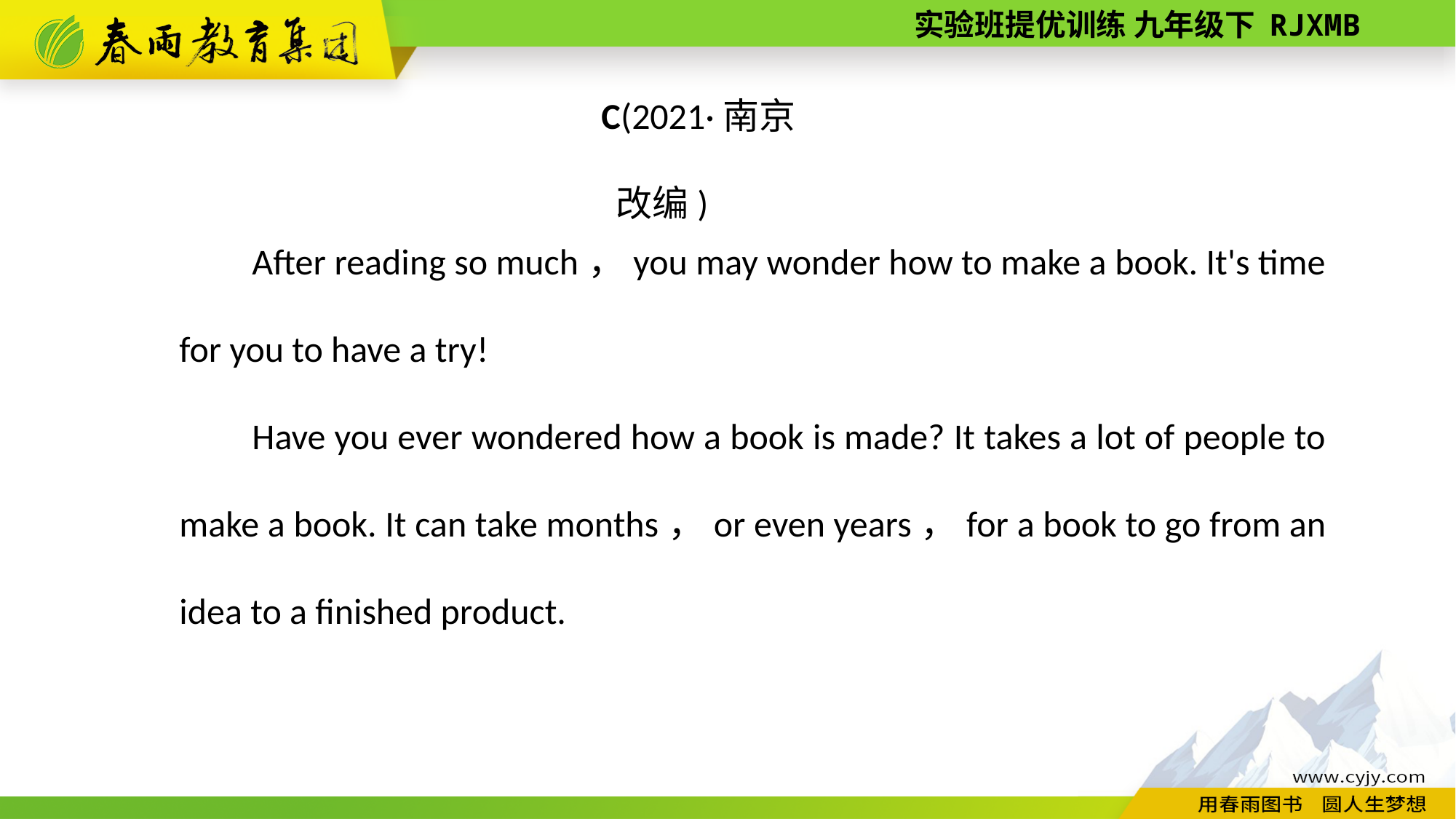

C(2021·南京改编)
After reading so much，you may wonder how to make a book. It's time for you to have a try!
Have you ever wondered how a book is made? It takes a lot of people to make a book. It can take months，or even years，for a book to go from an idea to a finished product.